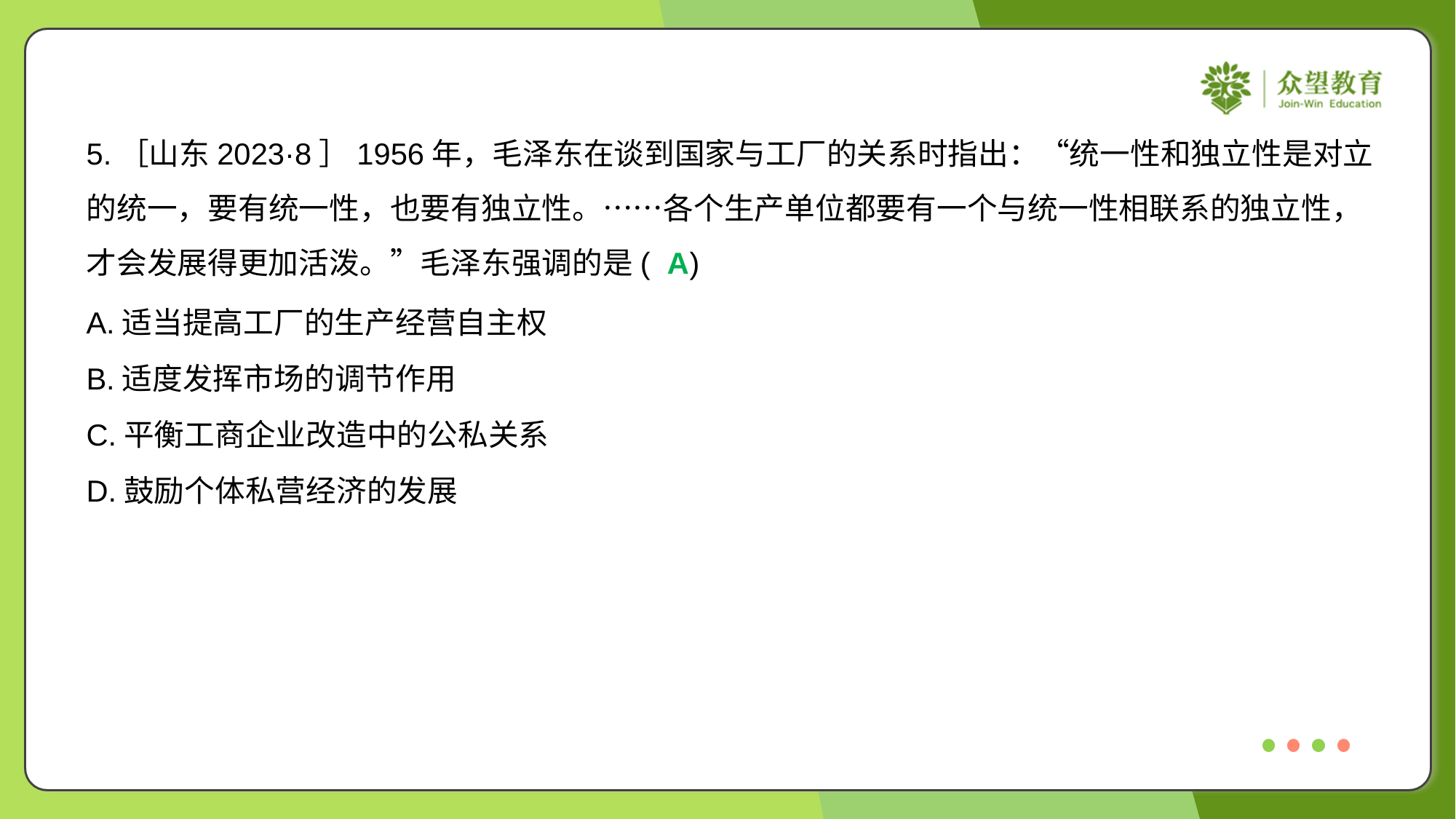

5.［山东2023·8］1956年，毛泽东在谈到国家与工厂的关系时指出：“统一性和独立性是对立
的统一，要有统一性，也要有独立性。……各个生产单位都要有一个与统一性相联系的独立性，
才会发展得更加活泼。”毛泽东强调的是(     )
A
A.适当提高工厂的生产经营自主权
B.适度发挥市场的调节作用
C.平衡工商企业改造中的公私关系
D.鼓励个体私营经济的发展